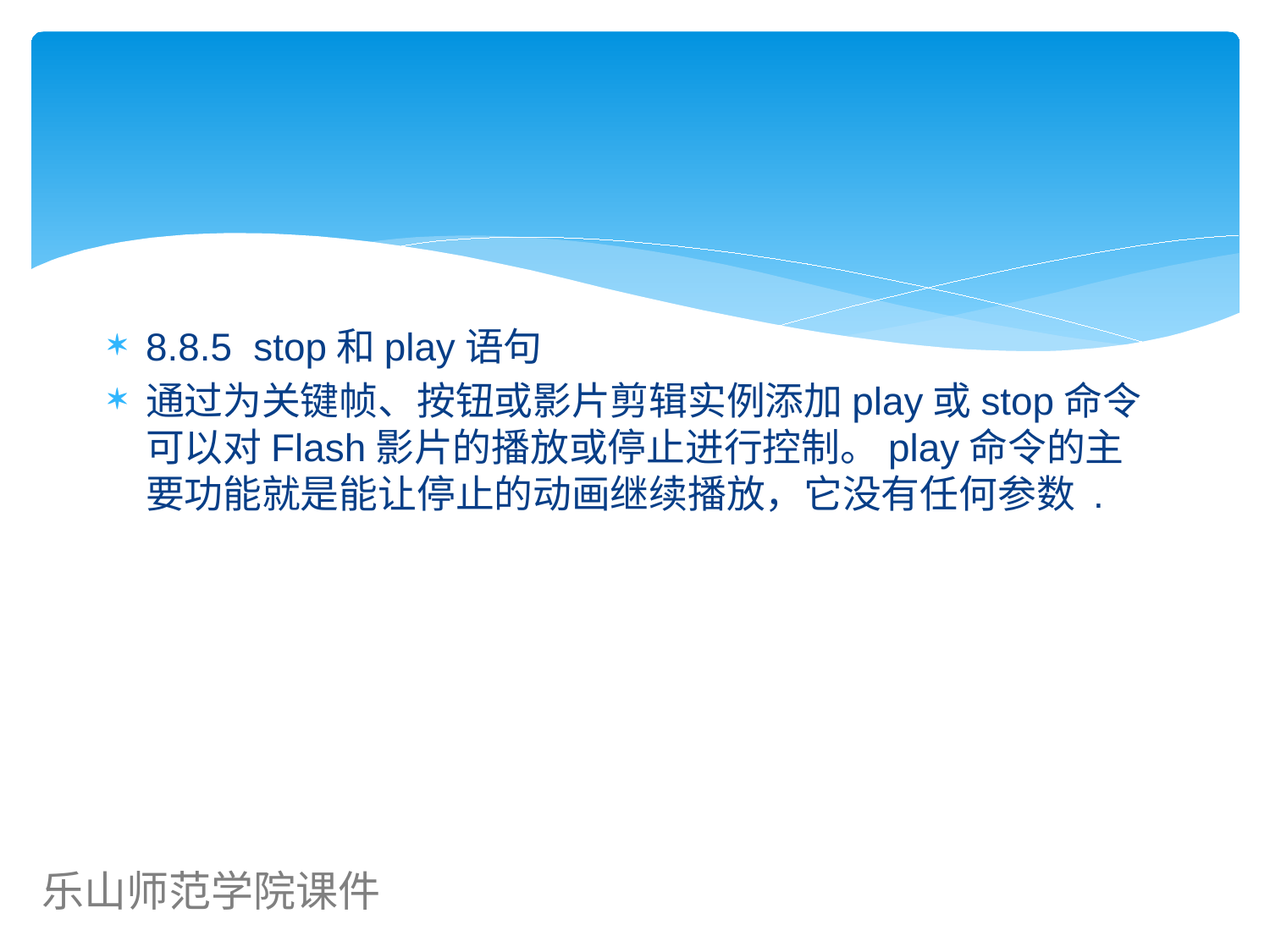

8.8.5  stop和play语句
通过为关键帧、按钮或影片剪辑实例添加play或stop命令可以对Flash影片的播放或停止进行控制。play命令的主要功能就是能让停止的动画继续播放，它没有任何参数 .